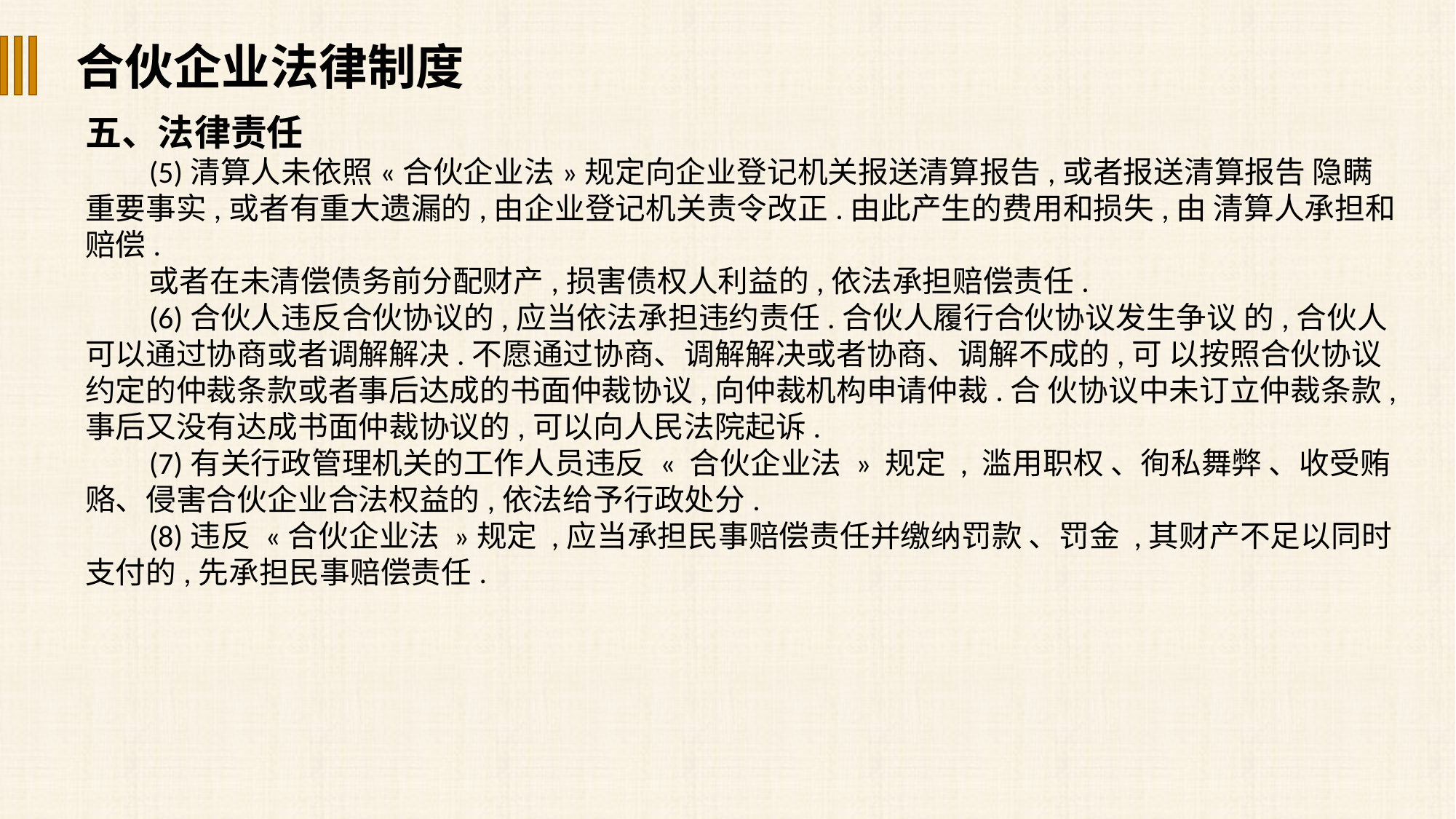

合伙企业法律制度

五、法律责任
(5)清算人未依照«合伙企业法»规定向企业登记机关报送清算报告,或者报送清算报告 隐瞒重要事实,或者有重大遗漏的,由企业登记机关责令改正.由此产生的费用和损失,由 清算人承担和赔偿.
或者在未清偿债务前分配财产,损害债权人利益的,依法承担赔偿责任.
(6)合伙人违反合伙协议的,应当依法承担违约责任.合伙人履行合伙协议发生争议 的,合伙人可以通过协商或者调解解决.不愿通过协商、调解解决或者协商、调解不成的,可 以按照合伙协议约定的仲裁条款或者事后达成的书面仲裁协议,向仲裁机构申请仲裁.合 伙协议中未订立仲裁条款,事后又没有达成书面仲裁协议的,可以向人民法院起诉.
(7)有关行政管理机关的工作人员违反 « 合伙企业法 » 规定 , 滥用职权 、徇私舞弊 、收受贿 赂、侵害合伙企业合法权益的,依法给予行政处分.
(8)违反 «合伙企业法 »规定 ,应当承担民事赔偿责任并缴纳罚款 、罚金 ,其财产不足以同时支付的,先承担民事赔偿责任.